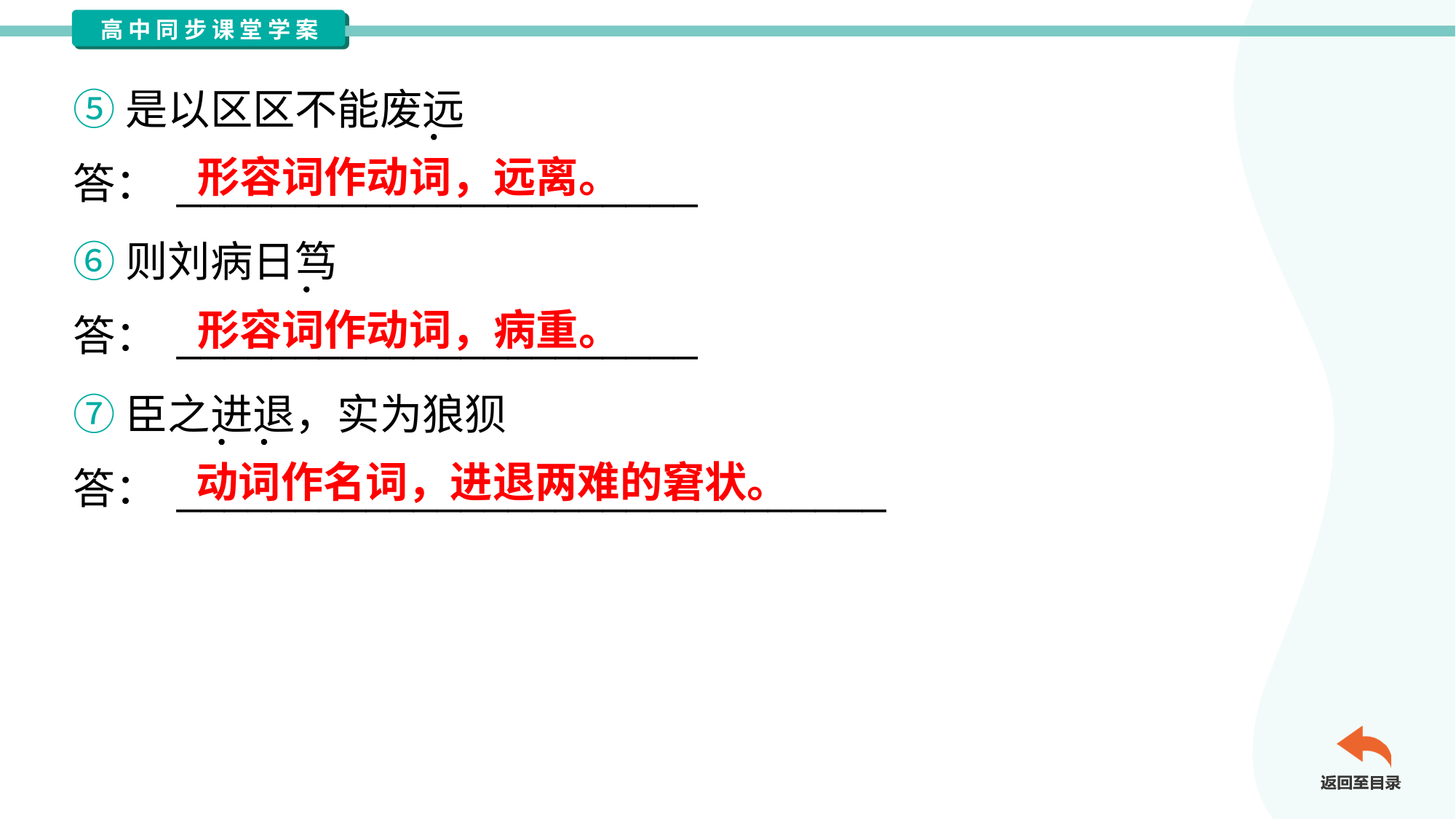

⑤是以区区不能废远
答： ______________________
形容词作动词，远离。

⑥则刘病日笃
答： ______________________
形容词作动词，病重。

⑦臣之进退，实为狼狈
答： ______________________________
动词作名词，进退两难的窘状。